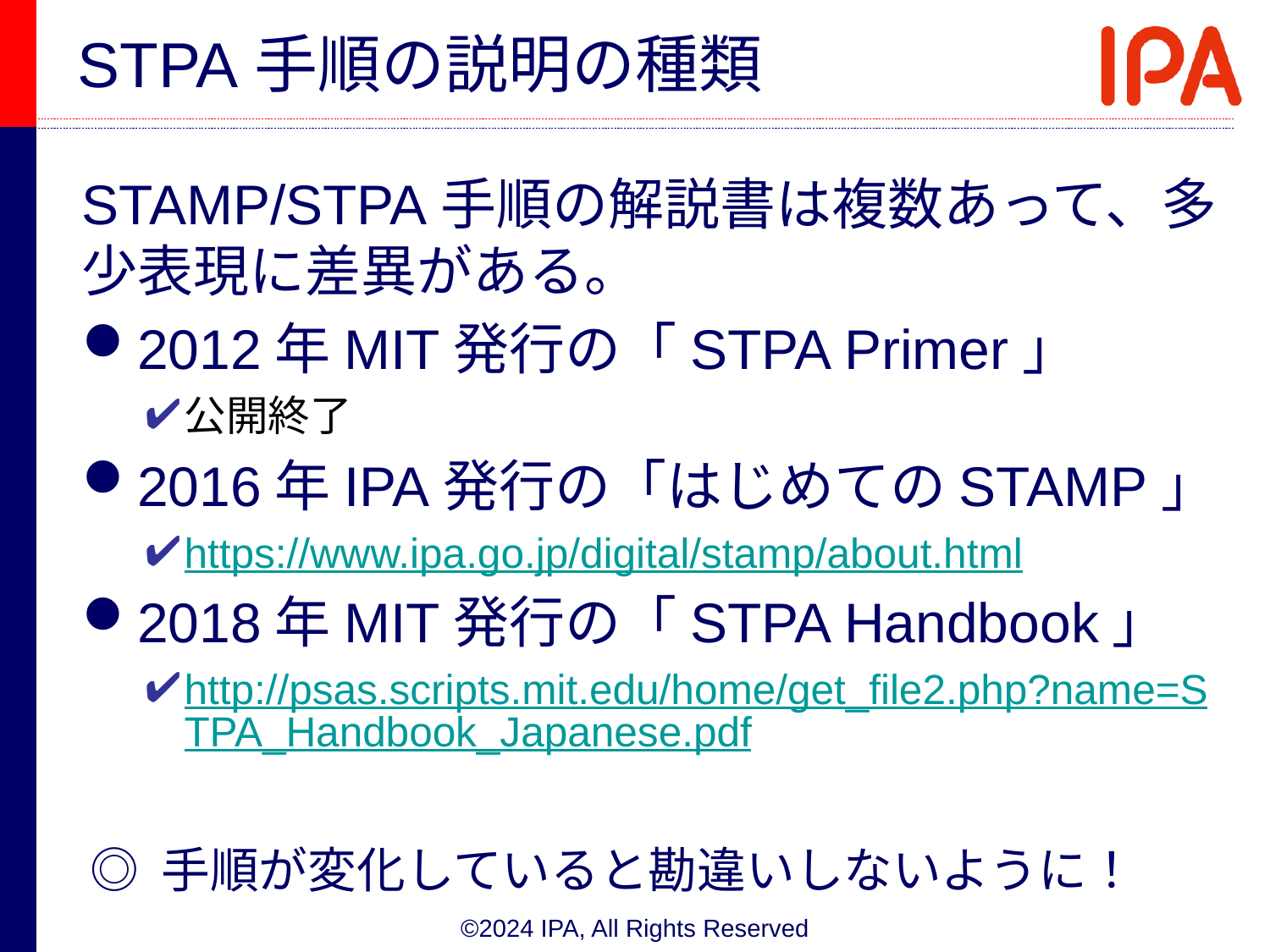

# STPA手順の説明の種類
STAMP/STPA手順の解説書は複数あって、多少表現に差異がある。
2012年MIT発行の「STPA Primer」
公開終了
2016年IPA発行の「はじめてのSTAMP」
https://www.ipa.go.jp/digital/stamp/about.html
2018年MIT発行の「STPA Handbook」
http://psas.scripts.mit.edu/home/get_file2.php?name=STPA_Handbook_Japanese.pdf

◎ 手順が変化していると勘違いしないように！
©2024 IPA, All Rights Reserved